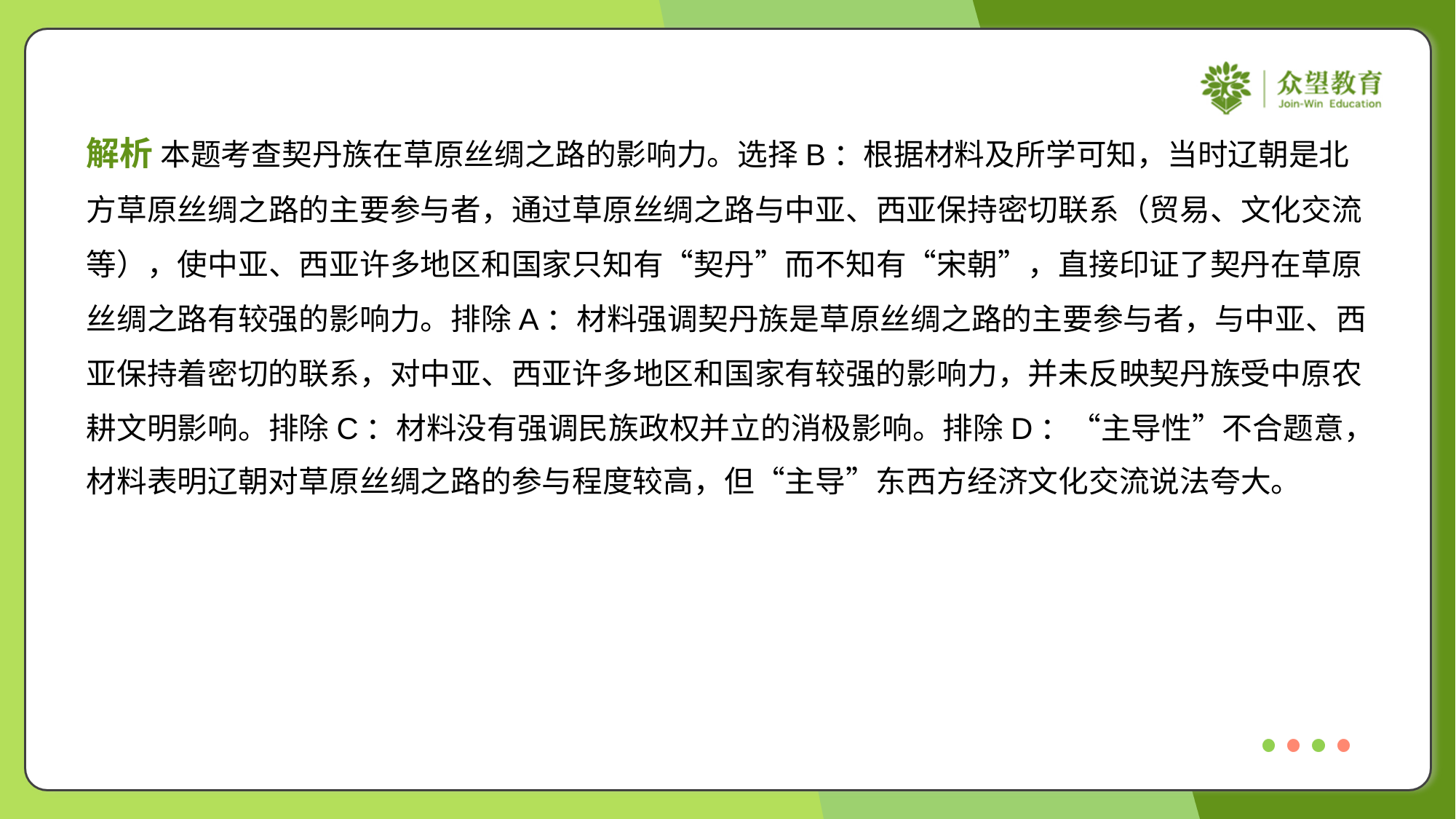

解析 本题考查契丹族在草原丝绸之路的影响力。选择B：根据材料及所学可知，当时辽朝是北
方草原丝绸之路的主要参与者，通过草原丝绸之路与中亚、西亚保持密切联系（贸易、文化交流
等），使中亚、西亚许多地区和国家只知有“契丹”而不知有“宋朝”，直接印证了契丹在草原
丝绸之路有较强的影响力。排除A：材料强调契丹族是草原丝绸之路的主要参与者，与中亚、西
亚保持着密切的联系，对中亚、西亚许多地区和国家有较强的影响力，并未反映契丹族受中原农
耕文明影响。排除C：材料没有强调民族政权并立的消极影响。排除D：“主导性”不合题意，
材料表明辽朝对草原丝绸之路的参与程度较高，但“主导”东西方经济文化交流说法夸大。